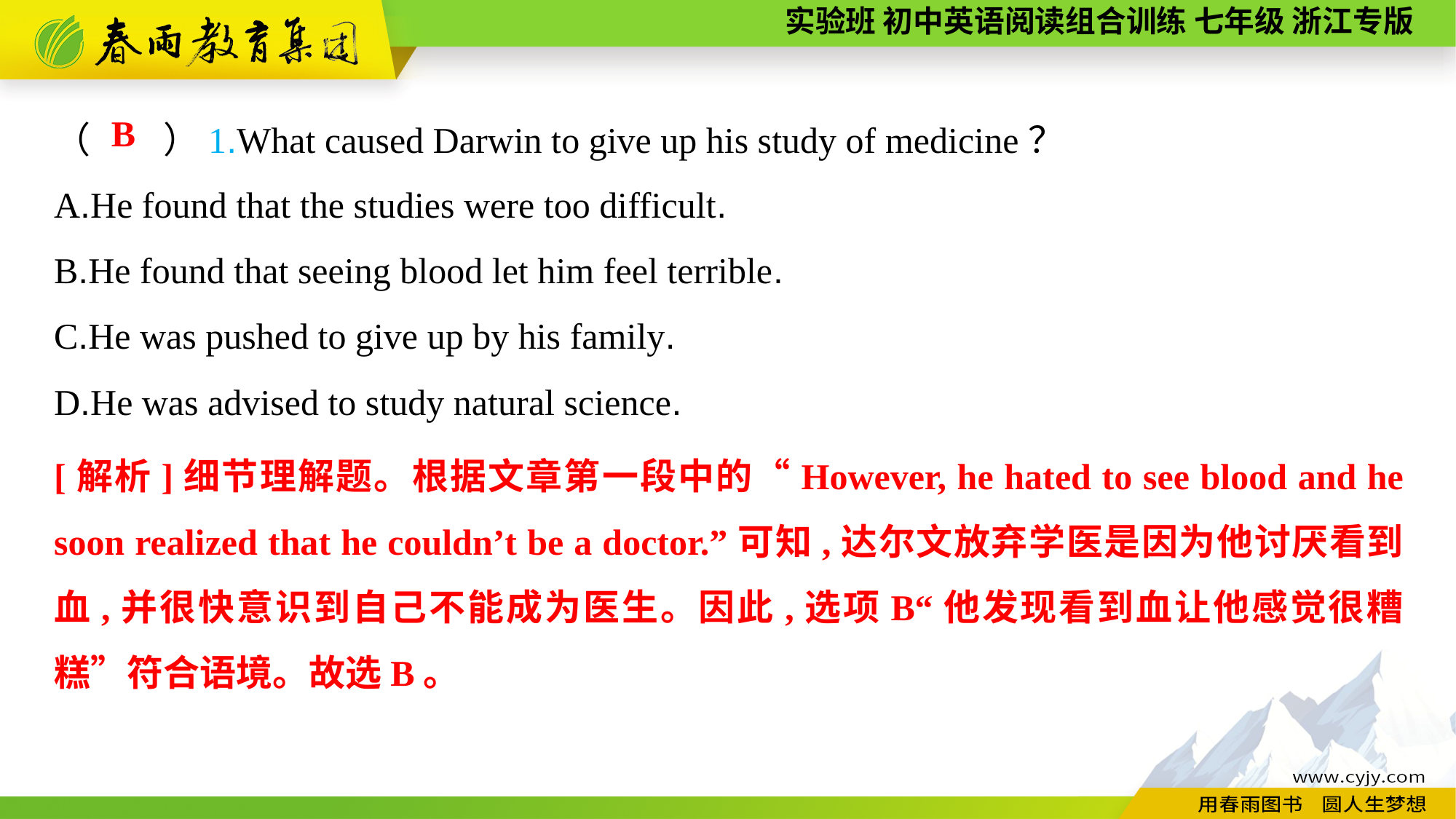

（　　）1.What caused Darwin to give up his study of medicine？
A.He found that the studies were too difficult.
B.He found that seeing blood let him feel terrible.
C.He was pushed to give up by his family.
D.He was advised to study natural science.
B
[解析]细节理解题。根据文章第一段中的“However, he hated to see blood and he soon realized that he couldn’t be a doctor.”可知,达尔文放弃学医是因为他讨厌看到血,并很快意识到自己不能成为医生。因此,选项B“他发现看到血让他感觉很糟糕”符合语境。故选B。